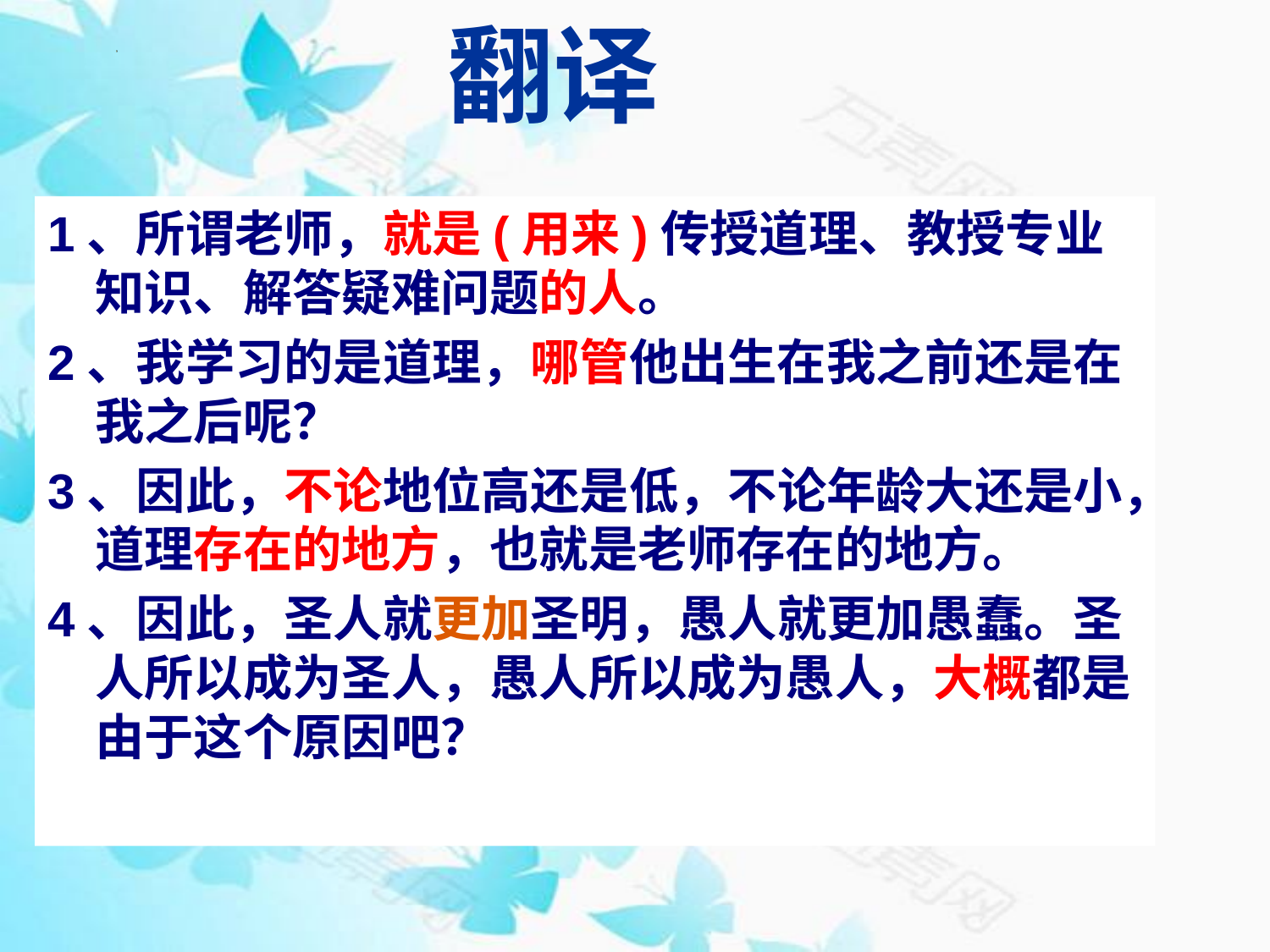

# 翻译
1、所谓老师，就是(用来)传授道理、教授专业知识、解答疑难问题的人。
2、我学习的是道理，哪管他出生在我之前还是在我之后呢？
3、因此，不论地位高还是低，不论年龄大还是小，道理存在的地方，也就是老师存在的地方。
4、因此，圣人就更加圣明，愚人就更加愚蠢。圣人所以成为圣人，愚人所以成为愚人，大概都是由于这个原因吧？